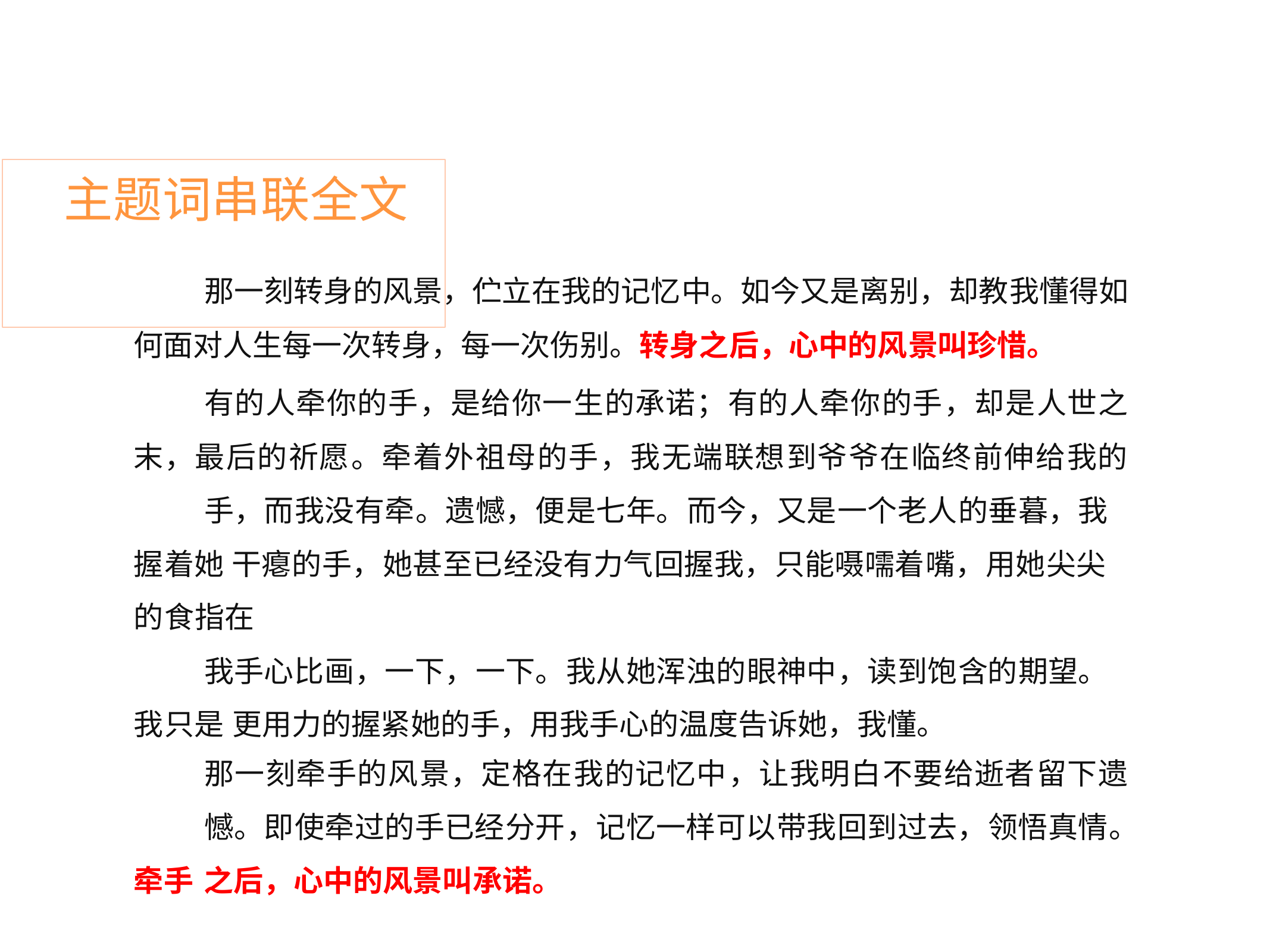

# 主题词串联全文
那一刻转身的风景，伫立在我的记忆中。如今又是离别，却教我懂得如 何面对人生每一次转身，每一次伤别。转身之后，心中的风景叫珍惜。
有的人牵你的手，是给你一生的承诺；有的人牵你的手，却是人世之 末，最后的祈愿。牵着外祖母的手，我无端联想到爷爷在临终前伸给我的
手，而我没有牵。遗憾，便是七年。而今，又是一个老人的垂暮，我握着她 干瘪的手，她甚至已经没有力气回握我，只能嗫嚅着嘴，用她尖尖的食指在
我手心比画，一下，一下。我从她浑浊的眼神中，读到饱含的期望。我只是 更用力的握紧她的手，用我手心的温度告诉她，我懂。
那一刻牵手的风景，定格在我的记忆中，让我明白不要给逝者留下遗
憾。即使牵过的手已经分开，记忆一样可以带我回到过去，领悟真情。牵手 之后，心中的风景叫承诺。